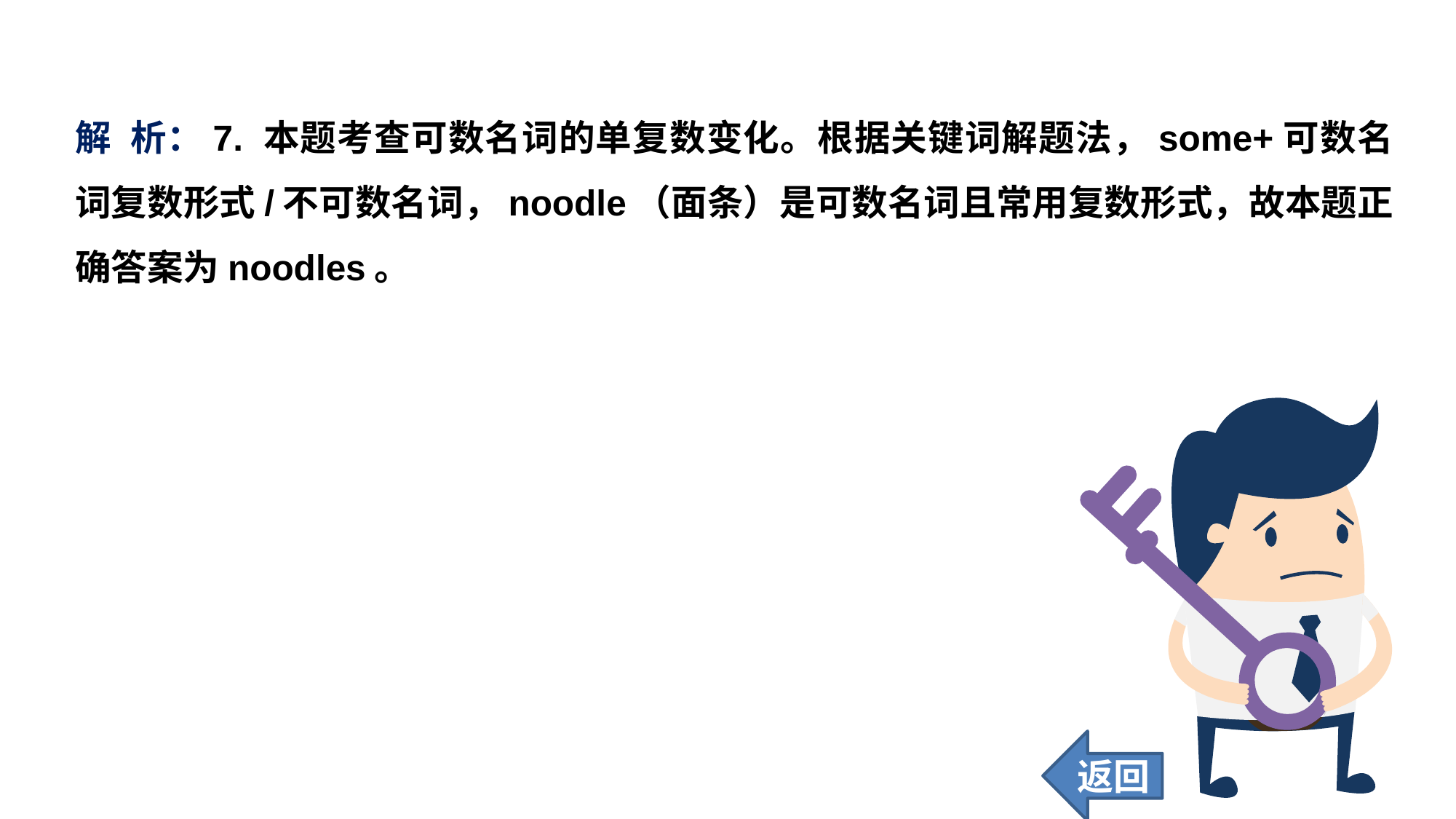

解  析：7. 本题考查可数名词的单复数变化。根据关键词解题法，some+可数名词复数形式/不可数名词，noodle（面条）是可数名词且常用复数形式，故本题正确答案为noodles。

返回
119